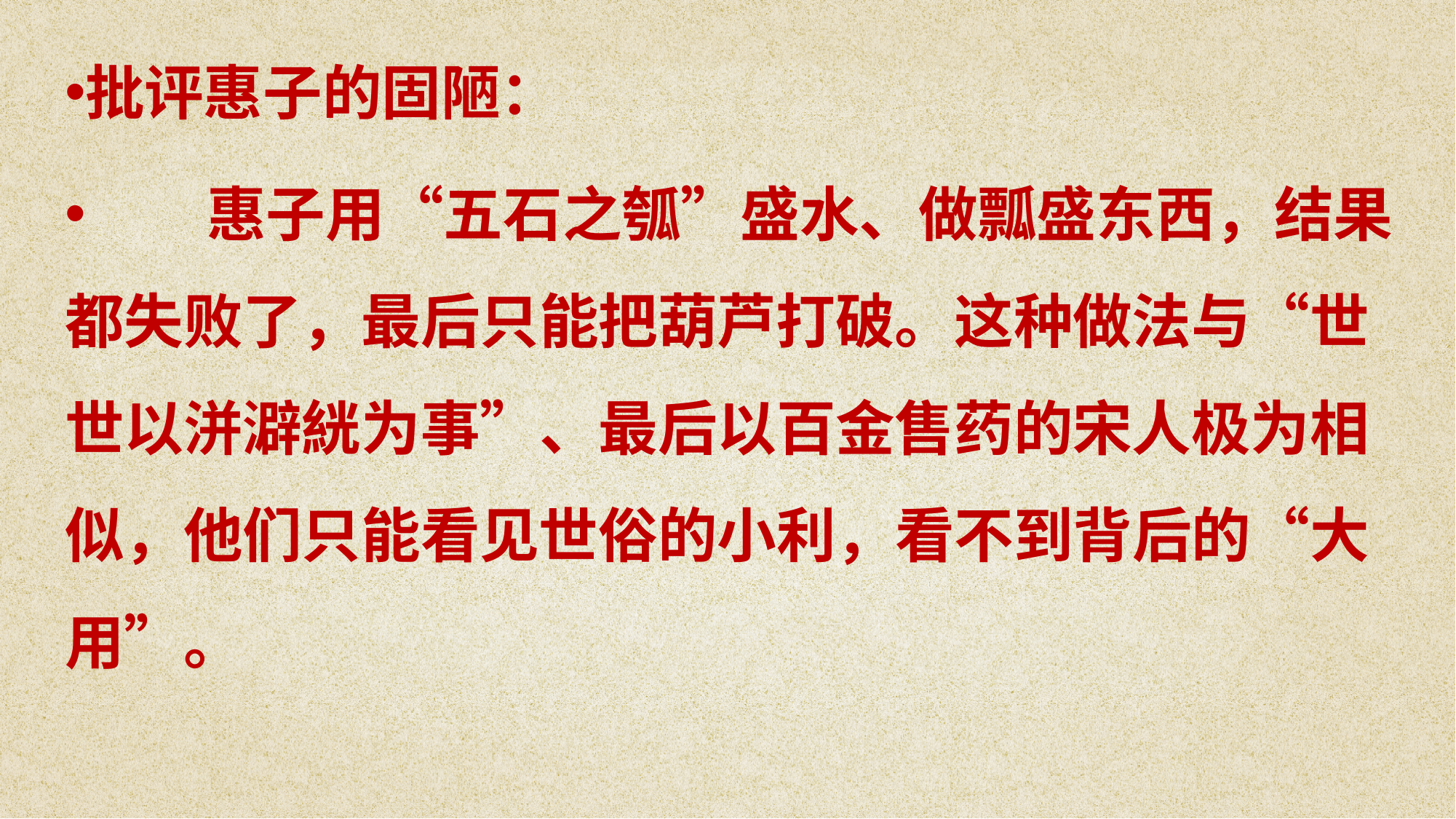

批评惠子的固陋：
        惠子用“五石之瓠”盛水、做瓢盛东西，结果都失败了，最后只能把葫芦打破。这种做法与“世世以洴澼絖为事”、最后以百金售药的宋人极为相似，他们只能看见世俗的小利，看不到背后的“大用”。